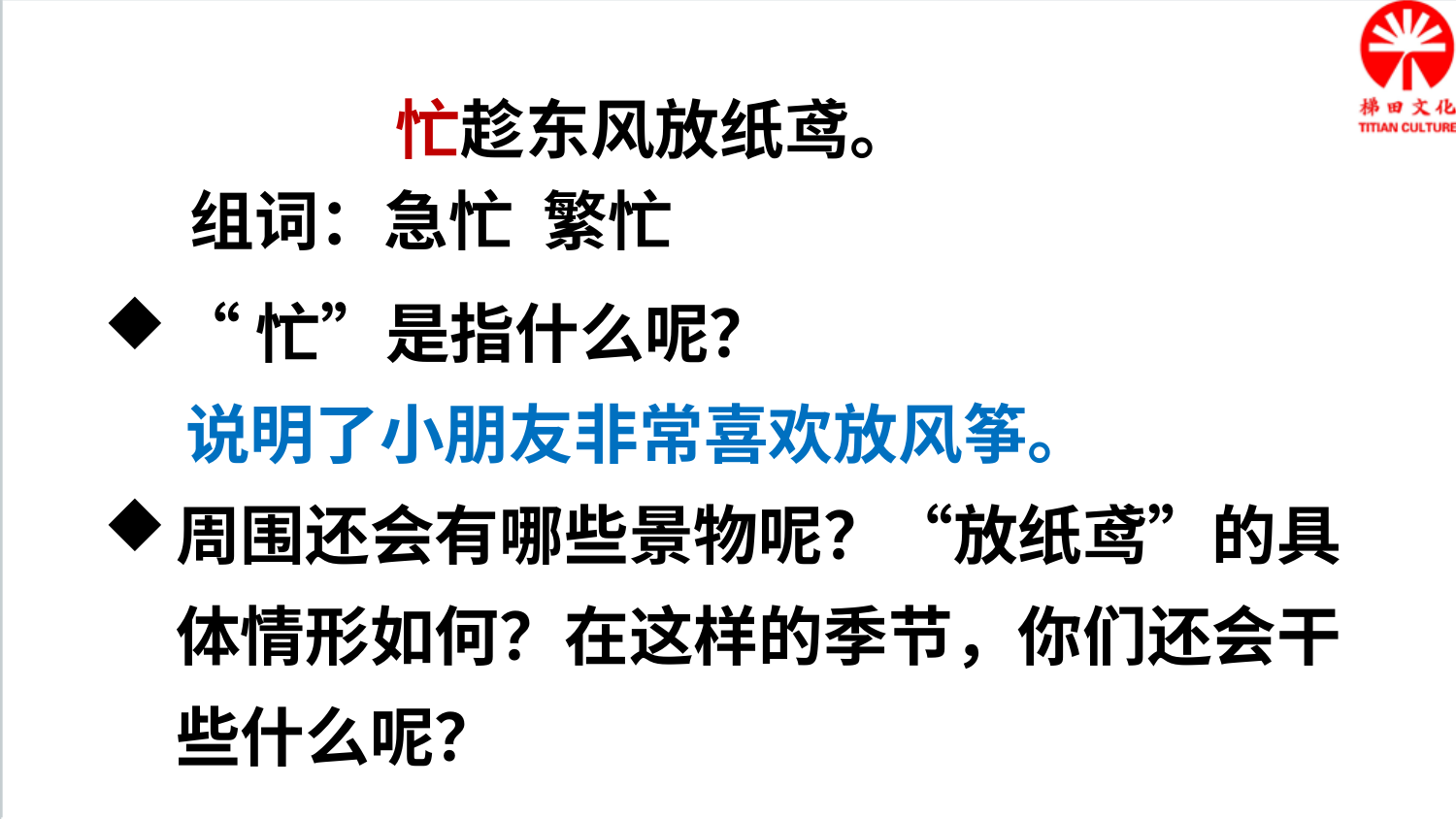

忙趁东风放纸鸢。
组词：急忙  繁忙
“忙”是指什么呢？
    说明了小朋友非常喜欢放风筝。
周围还会有哪些景物呢？“放纸鸢”的具体情形如何？在这样的季节，你们还会干些什么呢？